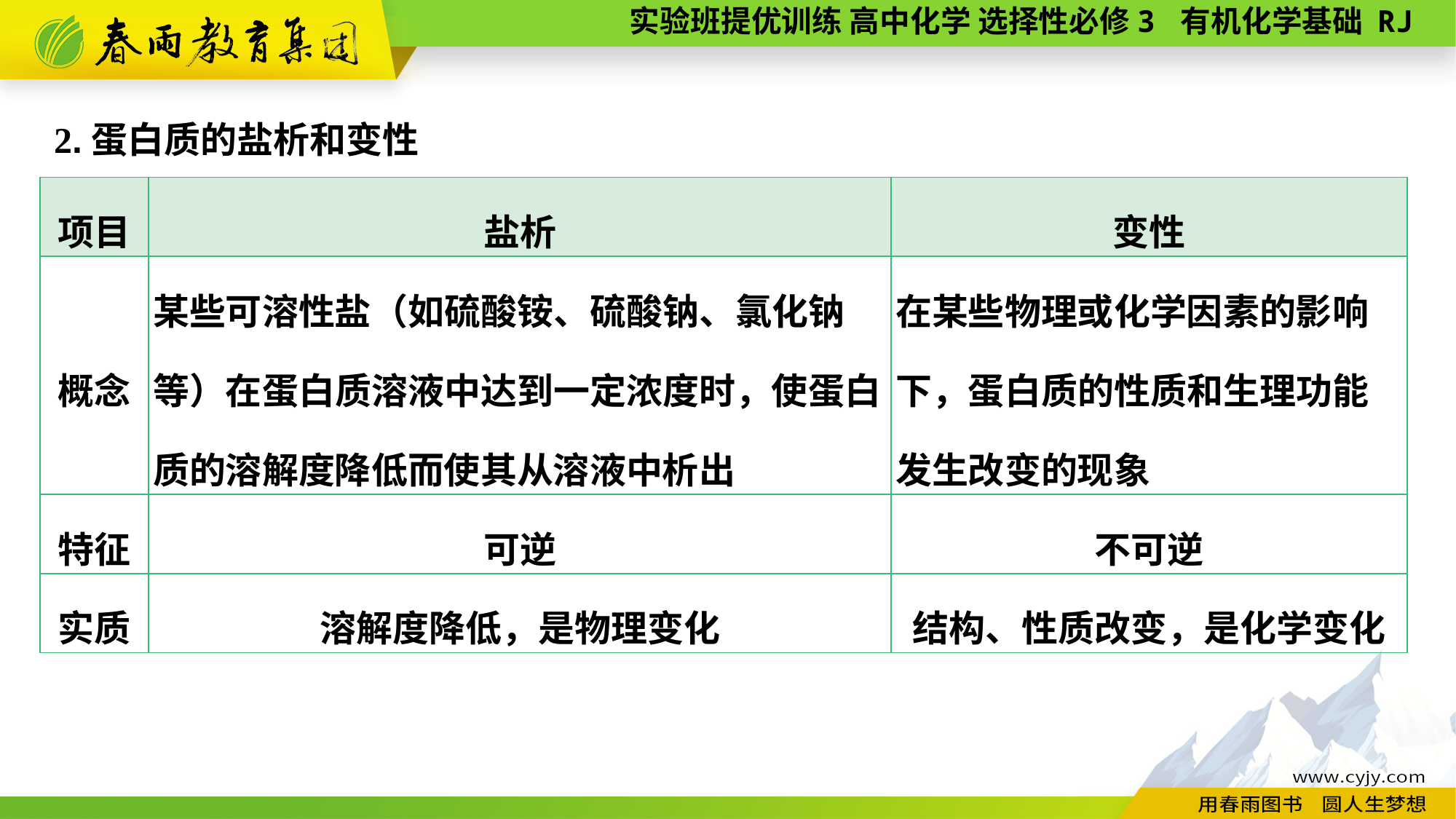

2.蛋白质的盐析和变性
| 项目 | 盐析 | 变性 |
| --- | --- | --- |
| 概念 | 某些可溶性盐（如硫酸铵、硫酸钠、氯化钠等）在蛋白质溶液中达到一定浓度时，使蛋白质的溶解度降低而使其从溶液中析出 | 在某些物理或化学因素的影响下，蛋白质的性质和生理功能发生改变的现象 |
| 特征 | 可逆 | 不可逆 |
| 实质 | 溶解度降低，是物理变化 | 结构、性质改变，是化学变化 |